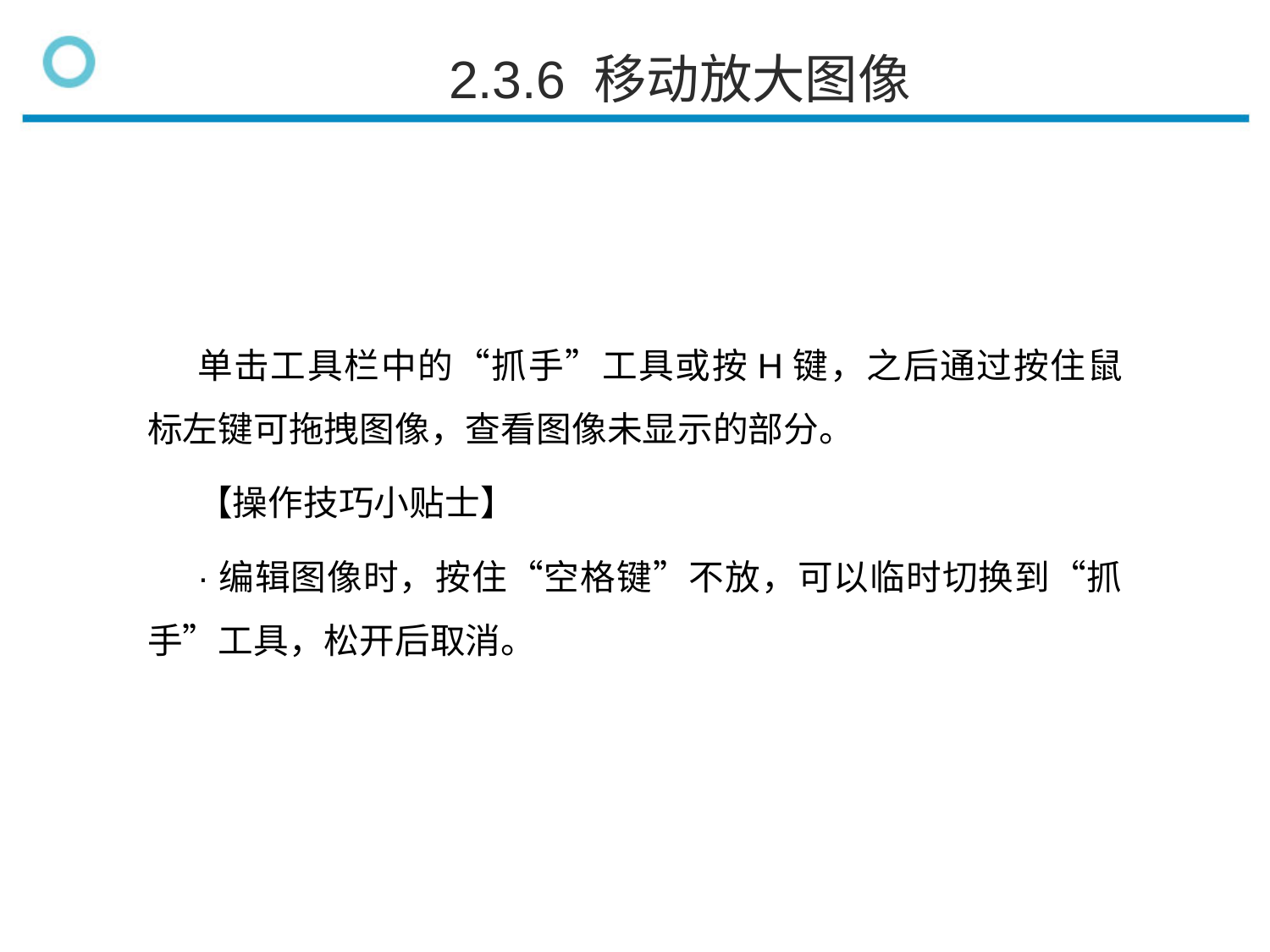

2.3.6 移动放大图像

单击工具栏中的“抓手”工具或按H键，之后通过按住鼠标左键可拖拽图像，查看图像未显示的部分。
【操作技巧小贴士】
·编辑图像时，按住“空格键”不放，可以临时切换到“抓手”工具，松开后取消。